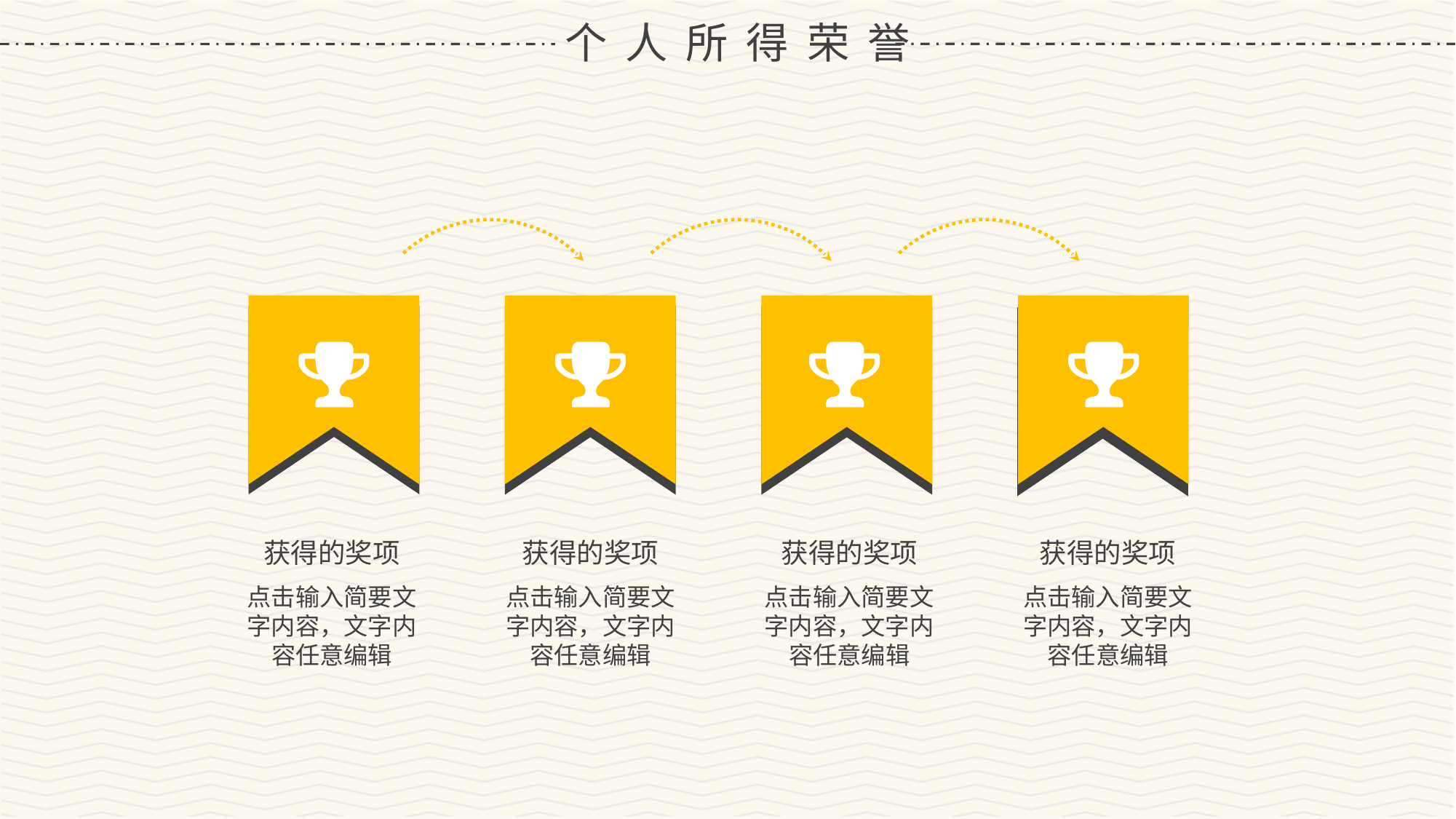

个人所得荣誉

获得的奖项
点击输入简要文字内容，文字内容任意编辑
获得的奖项
点击输入简要文字内容，文字内容任意编辑
获得的奖项
点击输入简要文字内容，文字内容任意编辑
获得的奖项
点击输入简要文字内容，文字内容任意编辑